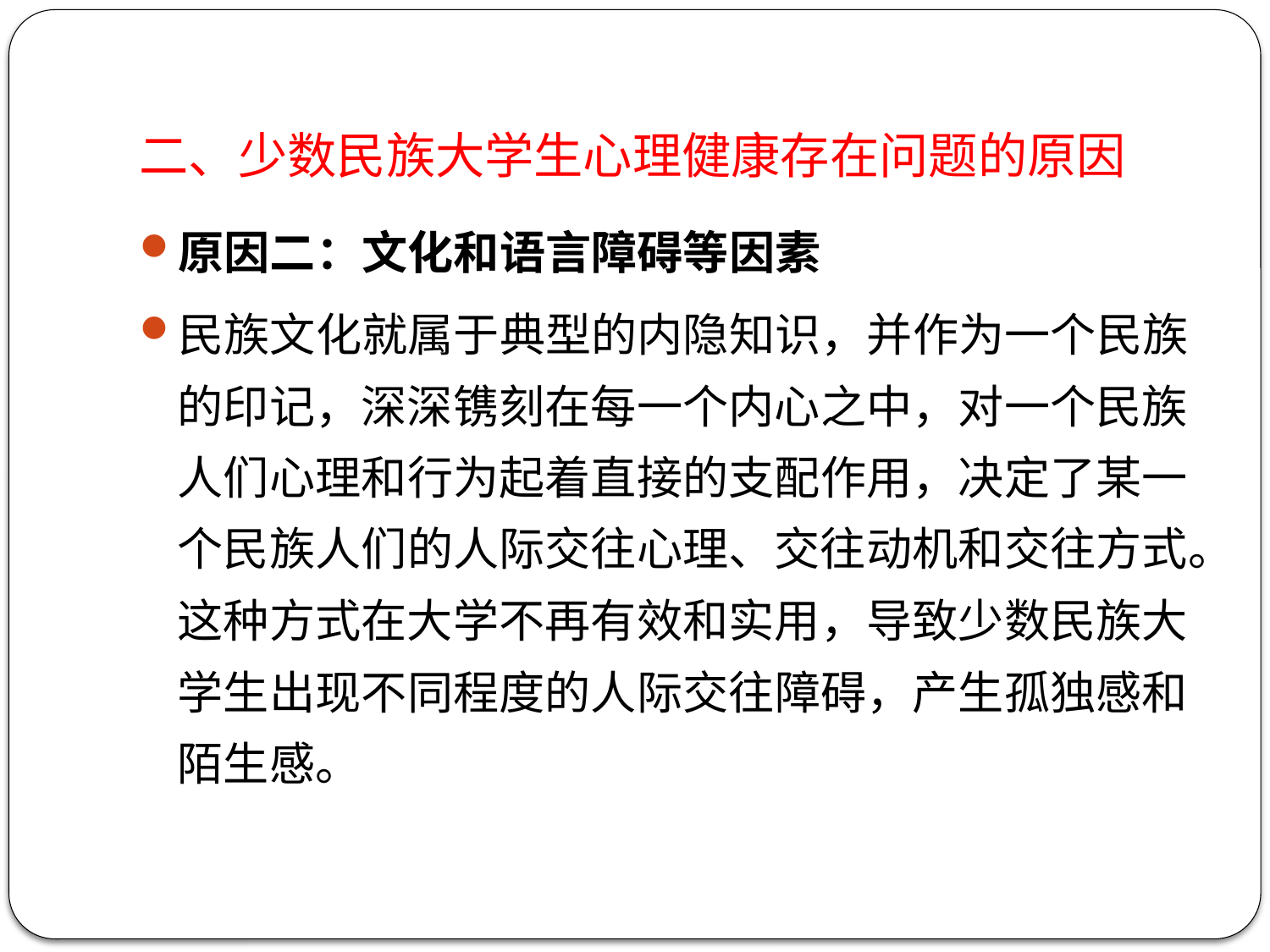

# 二、少数民族大学生心理健康存在问题的原因
原因二：文化和语言障碍等因素
民族文化就属于典型的内隐知识，并作为一个民族的印记，深深镌刻在每一个内心之中，对一个民族人们心理和行为起着直接的支配作用，决定了某一个民族人们的人际交往心理、交往动机和交往方式。这种方式在大学不再有效和实用，导致少数民族大学生出现不同程度的人际交往障碍，产生孤独感和陌生感。